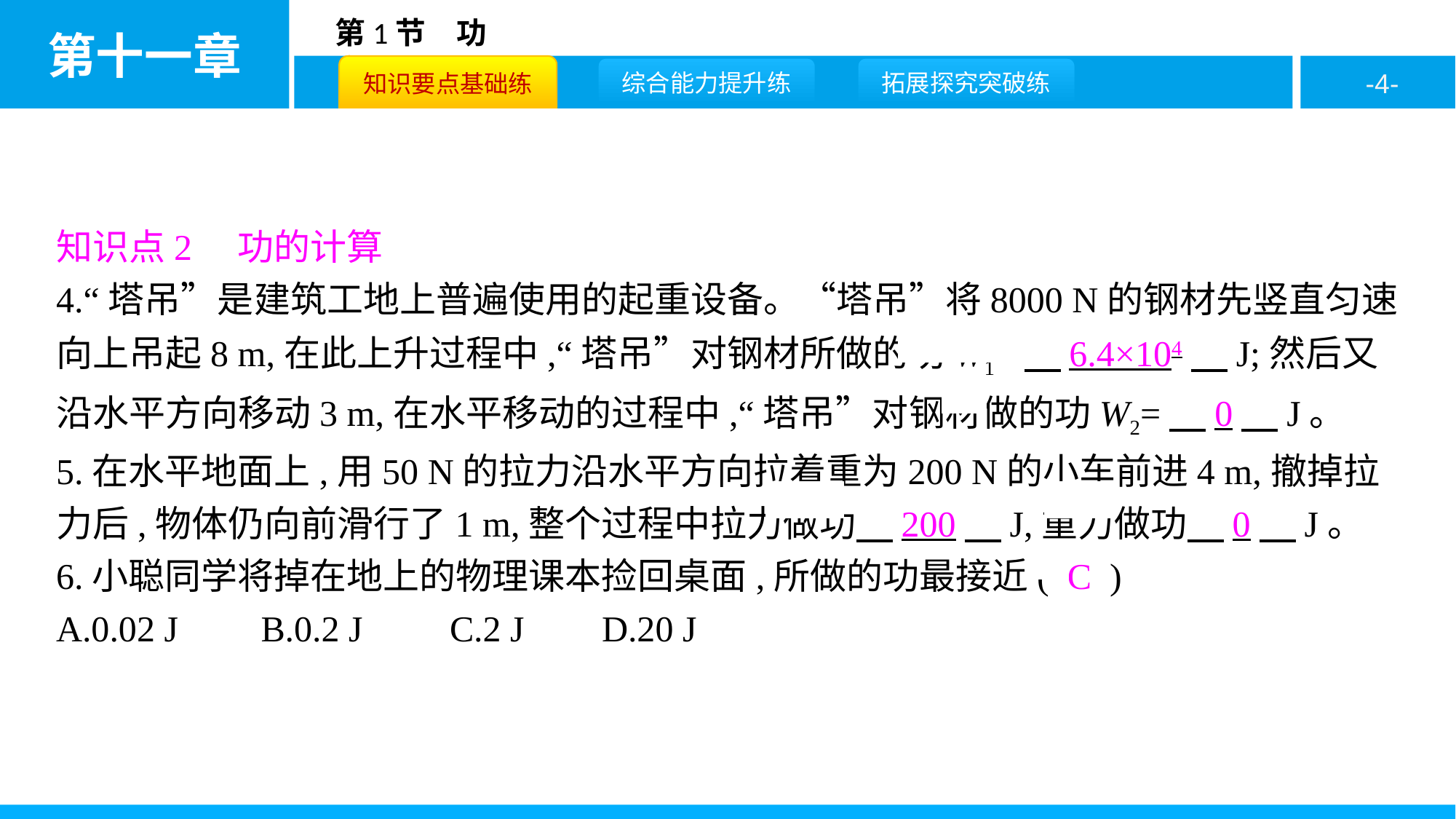

知识点2　功的计算
4.“塔吊”是建筑工地上普遍使用的起重设备。“塔吊”将8000 N的钢材先竖直匀速向上吊起8 m,在此上升过程中,“塔吊”对钢材所做的功W1=　6.4×104　J;然后又沿水平方向移动3 m,在水平移动的过程中,“塔吊”对钢材做的功W2=　0　J。
5.在水平地面上,用50 N的拉力沿水平方向拉着重为200 N的小车前进4 m,撤掉拉力后,物体仍向前滑行了1 m,整个过程中拉力做功　200　J,重力做功　0　J。
6.小聪同学将掉在地上的物理课本捡回桌面,所做的功最接近(  C  )
A.0.02 J	         B.0.2 J	 C.2 J	D.20 J